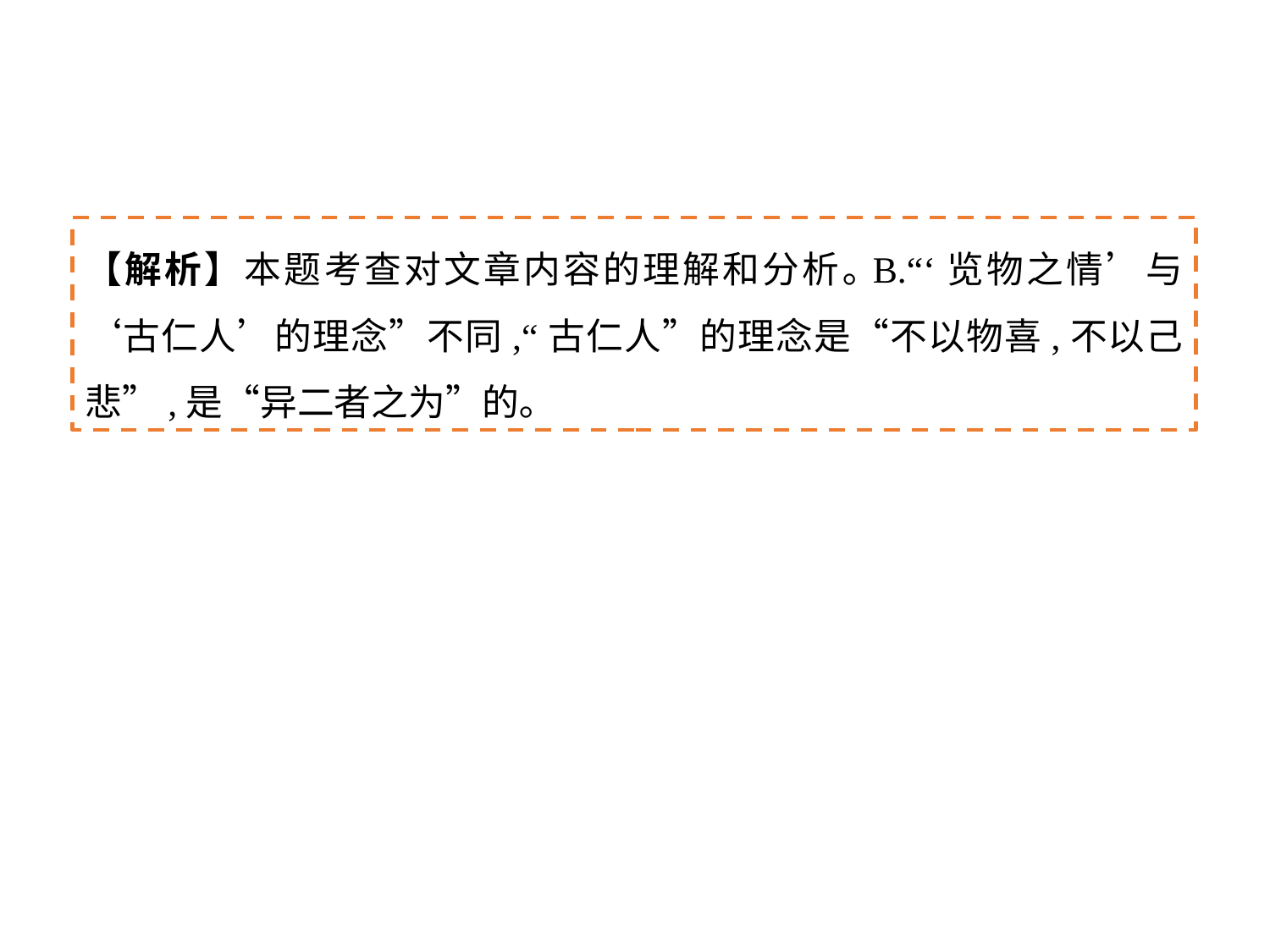

【解析】本题考查对文章内容的理解和分析｡B.“‘览物之情’与‘古仁人’的理念”不同,“古仁人”的理念是“不以物喜,不以己悲”,是“异二者之为”的｡